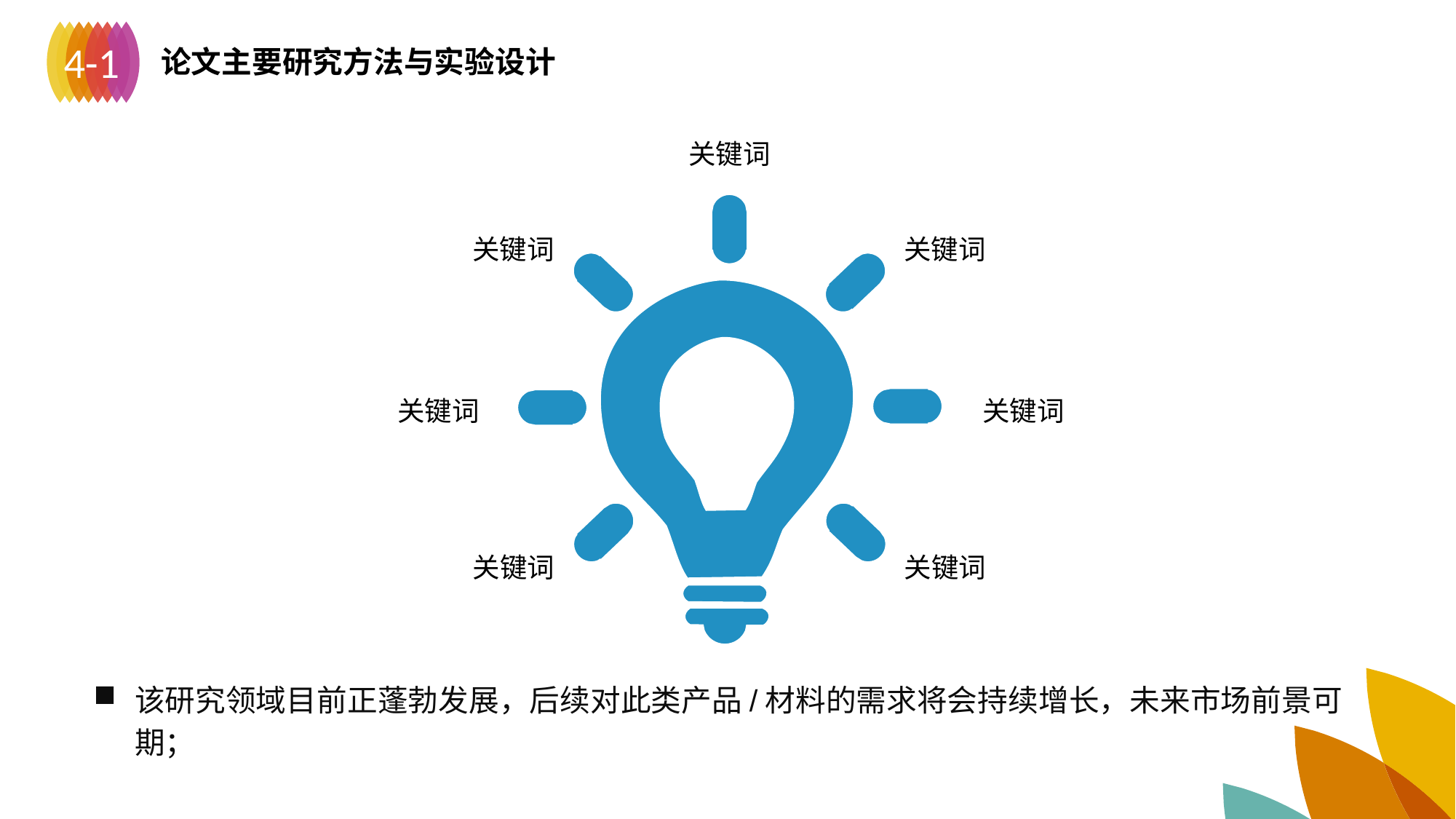

4-1
论文主要研究方法与实验设计
关键词

关键词
关键词

关键词
关键词

关键词
关键词
该研究领域目前正蓬勃发展，后续对此类产品/材料的需求将会持续增长，未来市场前景可期；